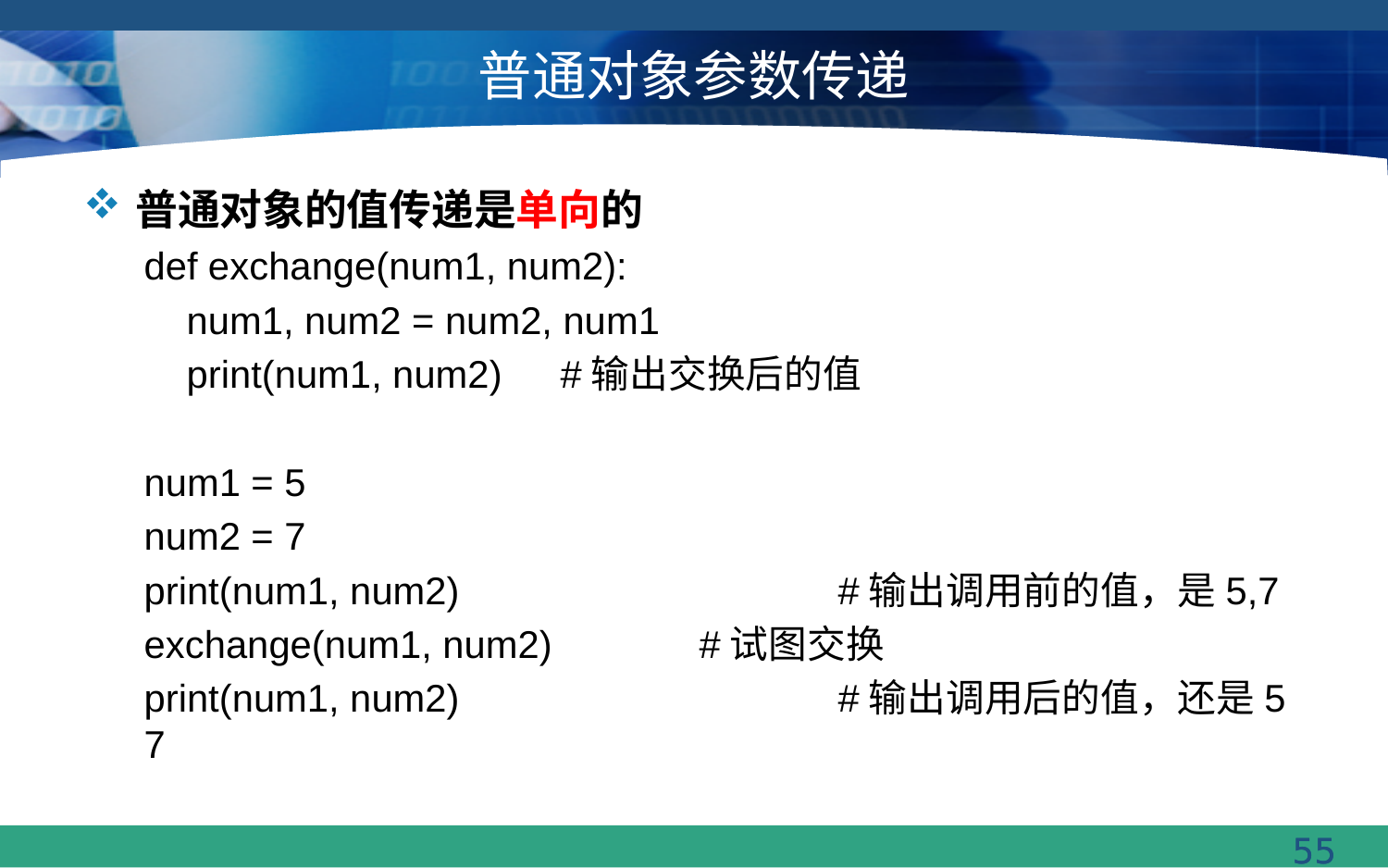

# 普通对象参数传递
普通对象的值传递是单向的
def exchange(num1, num2):
    num1, num2 = num2, num1
    print(num1, num2)	#输出交换后的值

num1 = 5
num2 = 7
print(num1, num2)			#输出调用前的值，是5,7
exchange(num1, num2)		#试图交换
print(num1, num2)			#输出调用后的值，还是5 7